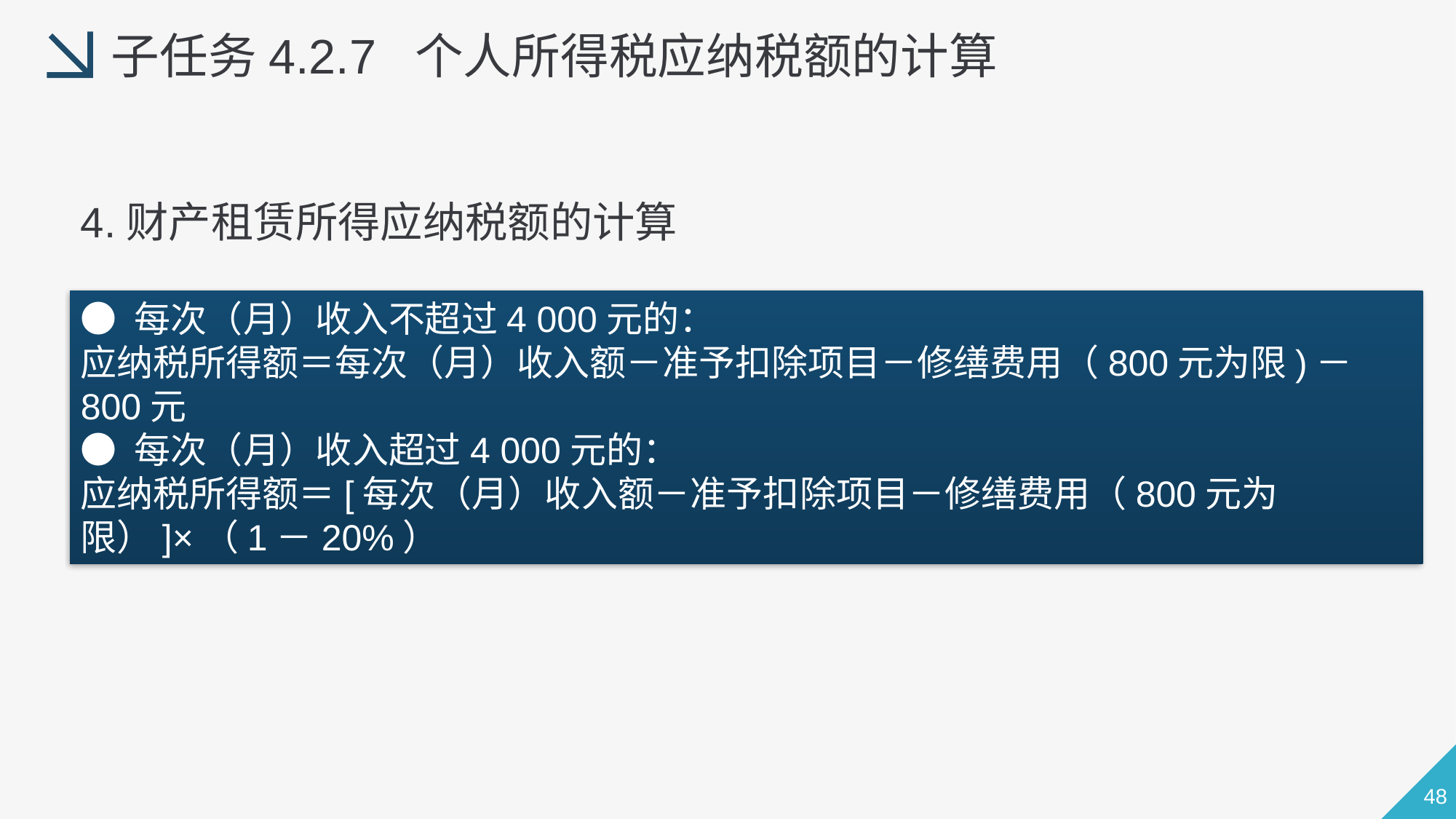

子任务4.2.7  个人所得税应纳税额的计算

4.财产租赁所得应纳税额的计算
● 每次（月）收入不超过4 000元的：
应纳税所得额＝每次（月）收入额－准予扣除项目－修缮费用（800元为限)－800元
● 每次（月）收入超过4 000元的：
应纳税所得额＝[每次（月）收入额－准予扣除项目－修缮费用（800元为限）]×（1－20%）